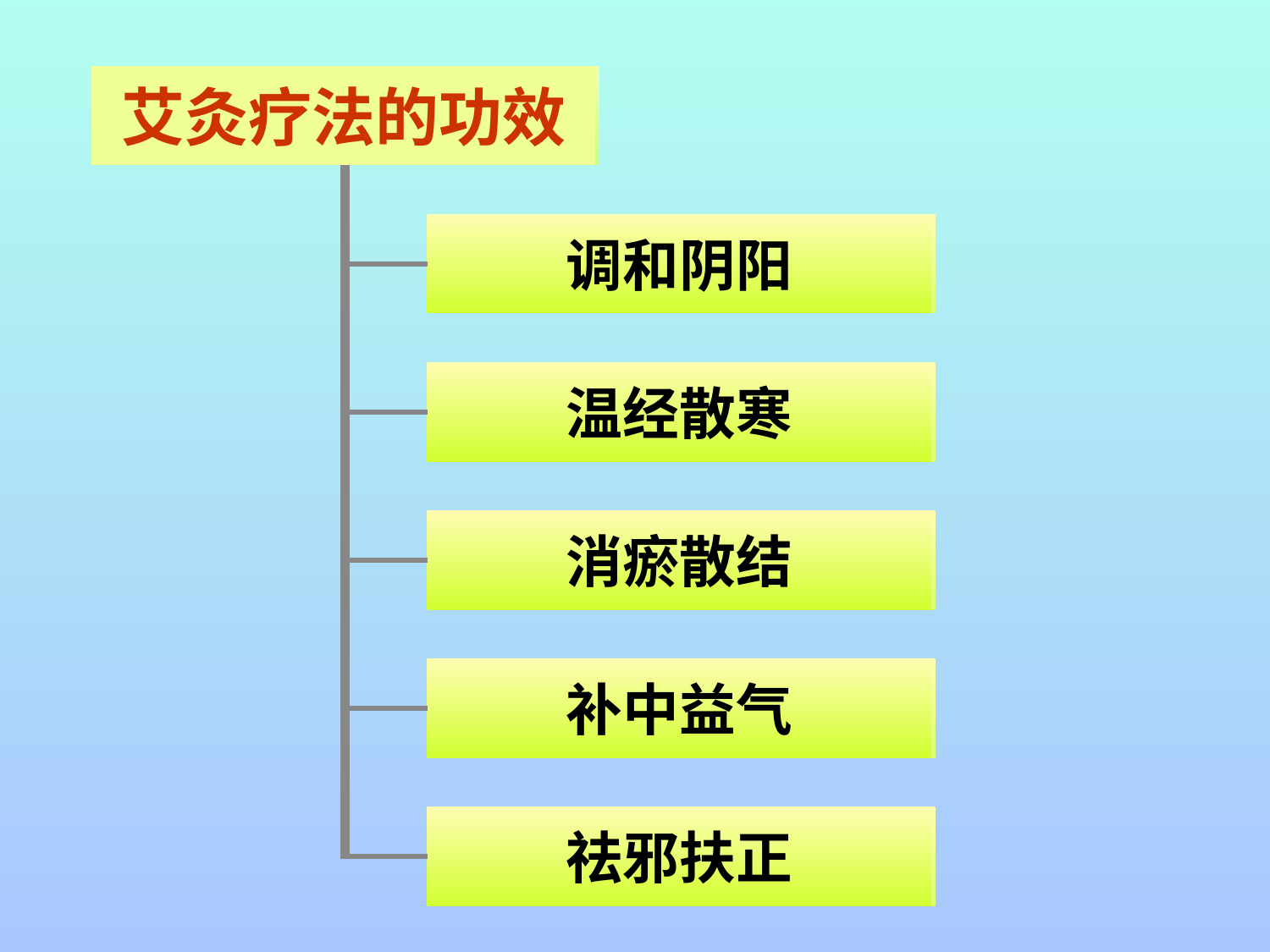

艾灸疗法的功效
调和阴阳
温经散寒
消瘀散结
补中益气
祛邪扶正

艾灸疗法的功效
调和阴阳
温经散寒
消瘀散结
补中益气
祛邪扶正